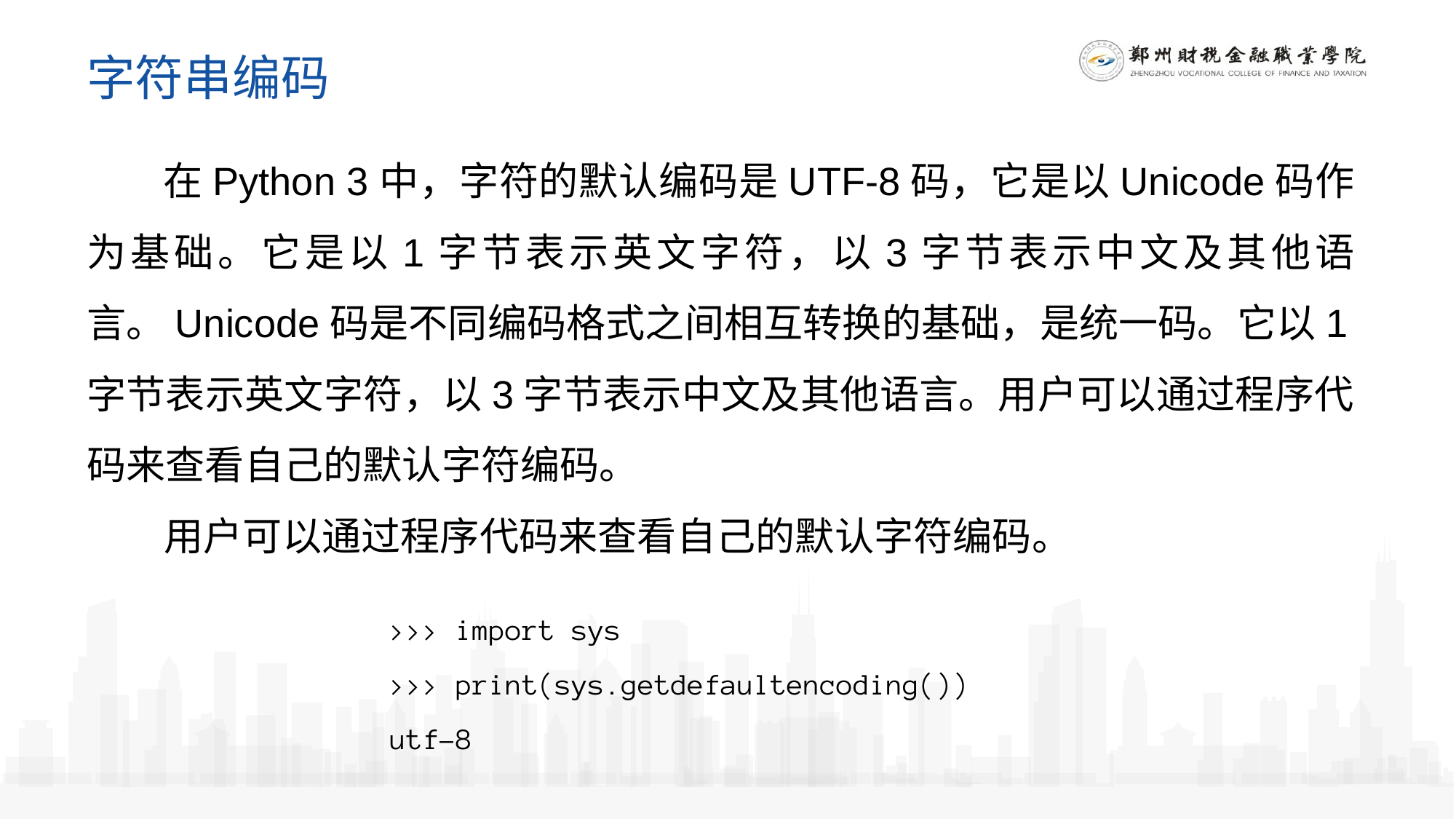

字符串编码
    在Python 3中，字符的默认编码是UTF-8码，它是以Unicode码作为基础。它是以1字节表示英文字符，以3字节表示中文及其他语言。Unicode码是不同编码格式之间相互转换的基础，是统一码。它以1字节表示英文字符，以3字节表示中文及其他语言。用户可以通过程序代码来查看自己的默认字符编码。
    用户可以通过程序代码来查看自己的默认字符编码。

>>> import sys
>>> print(sys.getdefaultencoding())
utf-8